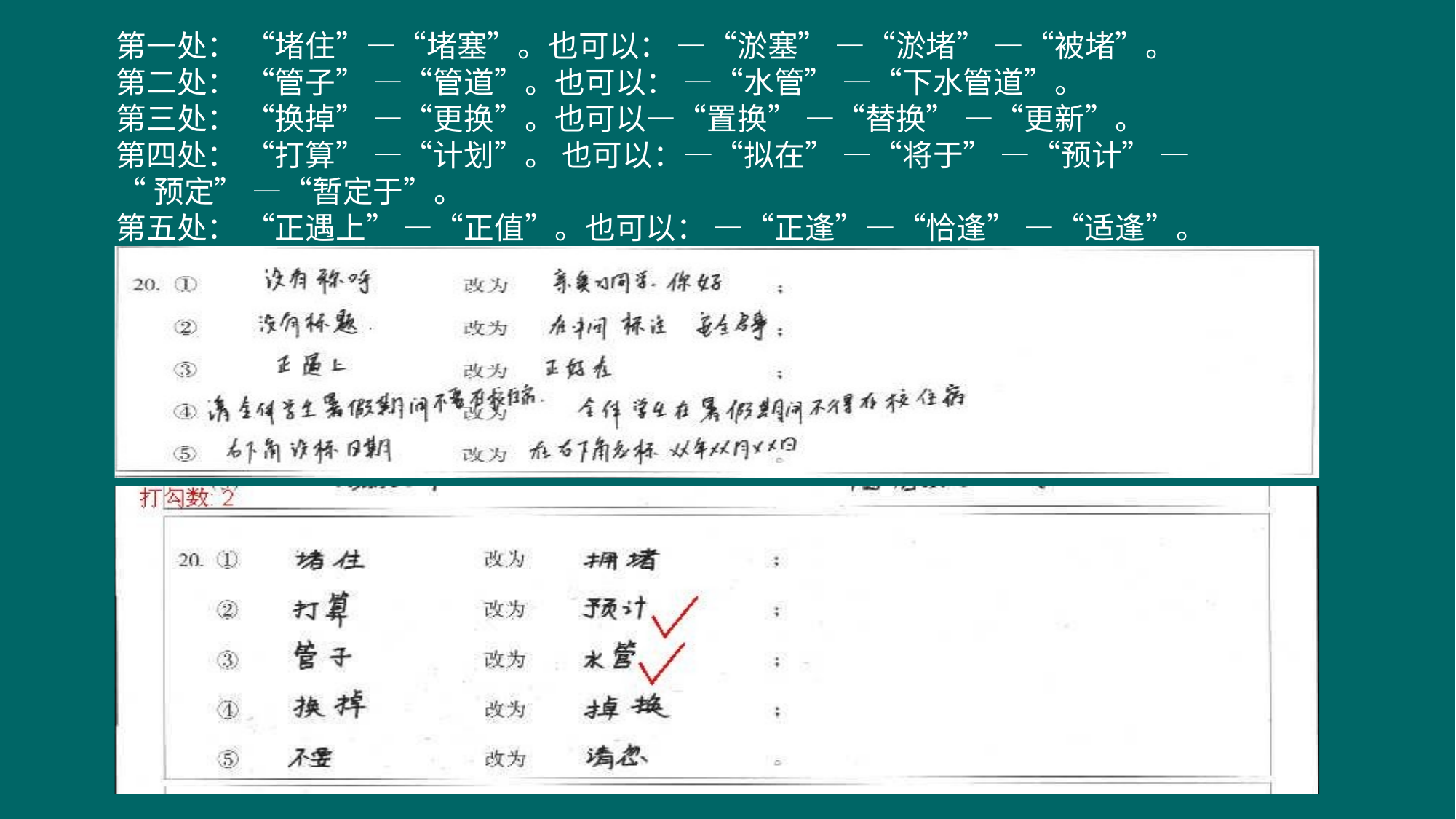

第一处： “堵住”—“堵塞”。也可以： —“淤塞” —“淤堵” —“被堵”。
第二处： “管子” —“管道”。也可以： —“水管” —“下水管道”。
第三处： “换掉” —“更换”。也可以—“置换” —“替换” —“更新”。
第四处： “打算” —“计划”。 也可以：—“拟在” —“将于” —“预计” —
“预定” —“暂定于”。
第五处： “正遇上” —“正值”。也可以： —“正逢”—“恰逢” —“适逢”。